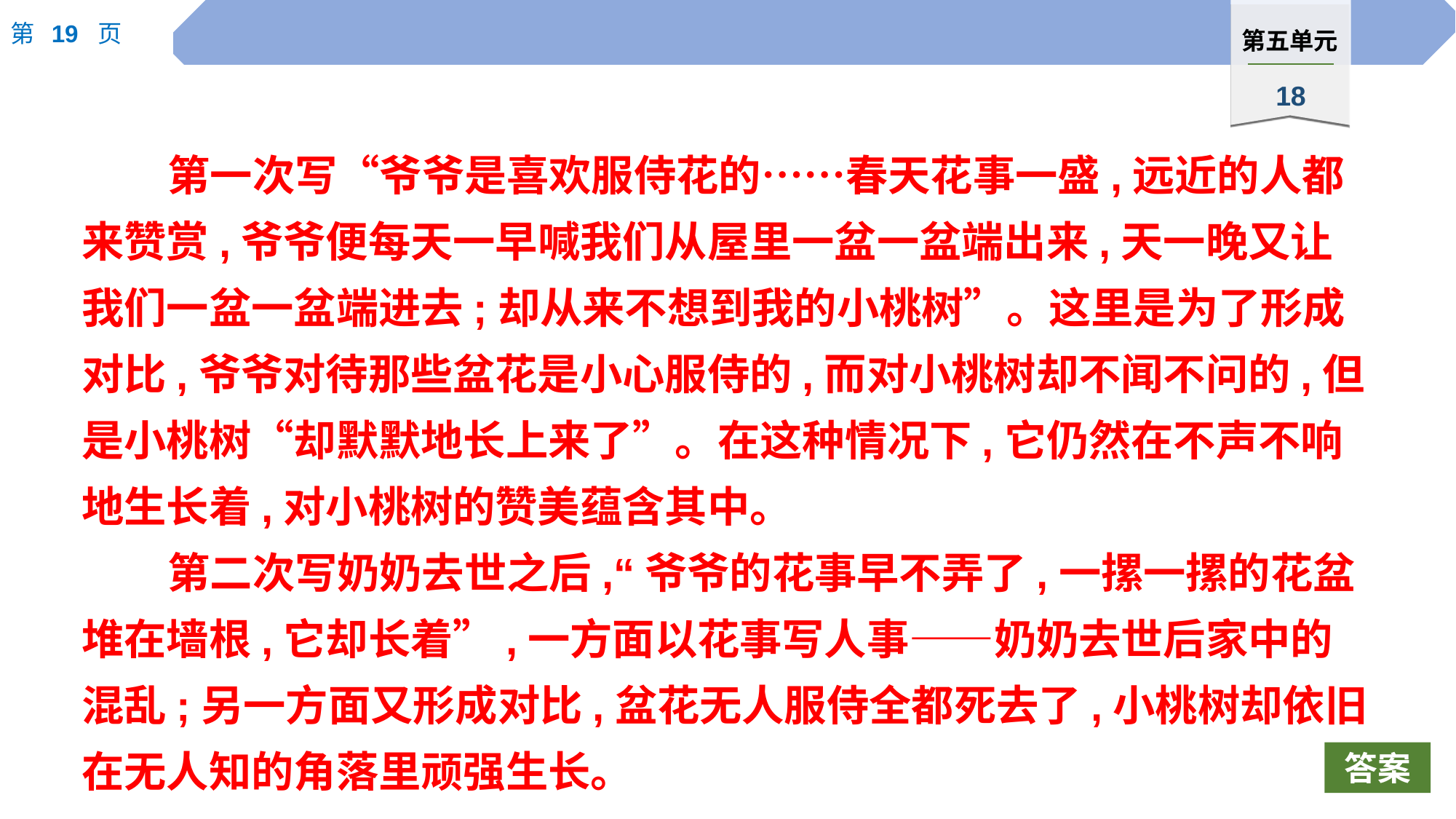

第一次写“爷爷是喜欢服侍花的……春天花事一盛,远近的人都来赞赏,爷爷便每天一早喊我们从屋里一盆一盆端出来,天一晚又让我们一盆一盆端进去;却从来不想到我的小桃树”。这里是为了形成对比,爷爷对待那些盆花是小心服侍的,而对小桃树却不闻不问的,但是小桃树“却默默地长上来了”。在这种情况下,它仍然在不声不响地生长着,对小桃树的赞美蕴含其中。
第二次写奶奶去世之后,“爷爷的花事早不弄了,一摞一摞的花盆堆在墙根,它却长着”,一方面以花事写人事——奶奶去世后家中的混乱;另一方面又形成对比,盆花无人服侍全都死去了,小桃树却依旧在无人知的角落里顽强生长。
答案